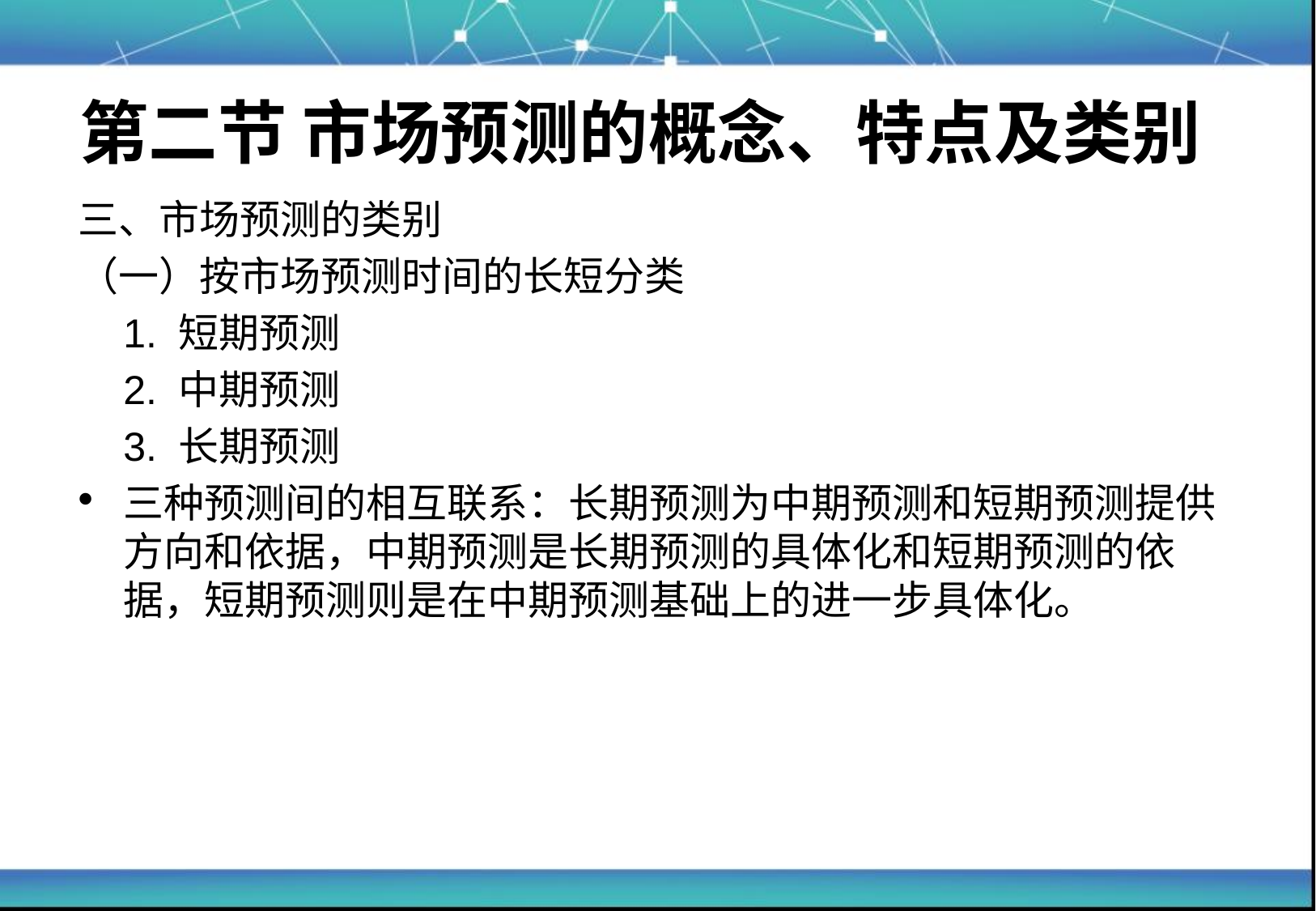

# 第二节 市场预测的概念、特点及类别
三、市场预测的类别
（一）按市场预测时间的长短分类
	1. 短期预测
	2. 中期预测
	3. 长期预测
三种预测间的相互联系：长期预测为中期预测和短期预测提供方向和依据，中期预测是长期预测的具体化和短期预测的依据，短期预测则是在中期预测基础上的进一步具体化。